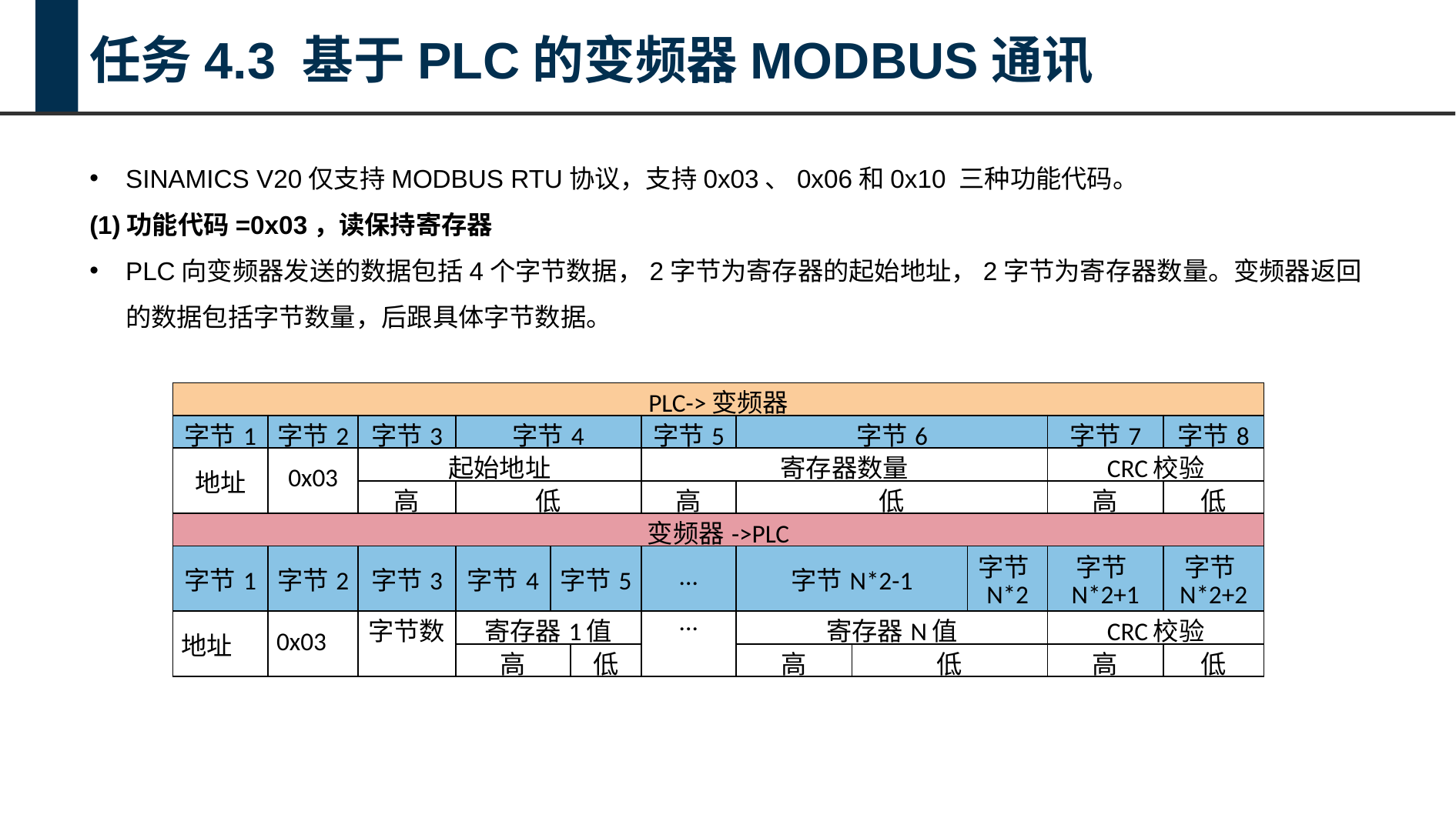

任务4.3 基于PLC的变频器MODBUS通讯
SINAMICS V20仅支持MODBUS RTU协议，支持0x03、0x06和0x10 三种功能代码。
(1)功能代码=0x03，读保持寄存器
PLC向变频器发送的数据包括4个字节数据，2字节为寄存器的起始地址，2字节为寄存器数量。变频器返回的数据包括字节数量，后跟具体字节数据。
| PLC->变频器 |  |  |  |  |  |  |  |  |  |  |  |
| --- | --- | --- | --- | --- | --- | --- | --- | --- | --- | --- | --- |
| 字节1 | 字节2 | 字节3 | 字节4 |  |  | 字节5 | 字节6 |  |  | 字节7 | 字节8 |
| 地址 | 0x03 | 起始地址 |  |  |  | 寄存器数量 |  |  |  | CRC校验 |  |
|  |  | 高 | 低 |  |  | 高 | 低 |  |  | 高 | 低 |
| 变频器->PLC |  |  |  |  |  |  |  |  |  |  |  |
| 字节1 | 字节2 | 字节3 | 字节4 | 字节5 |  | ... | 字节N\*2-1 |  | 字节N\*2 | 字节N\*2+1 | 字节N\*2+2 |
| 地址 | 0x03 | 字节数 | 寄存器1值 |  |  | ... | 寄存器N值 |  |  | CRC校验 |  |
|  |  |  | 高 |  | 低 |  | 高 | 低 |  | 高 | 低 |